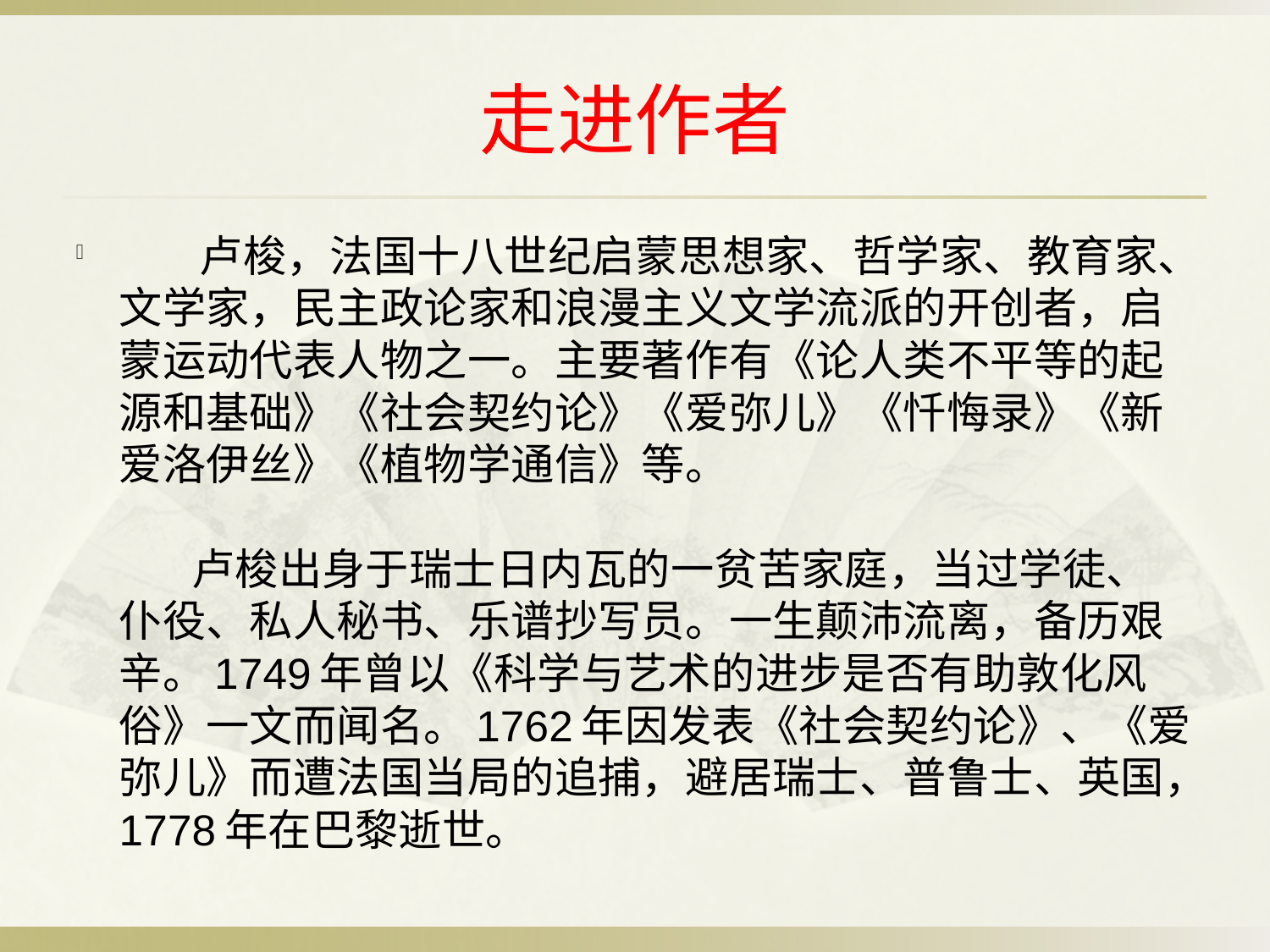

# 走进作者
      卢梭，法国十八世纪启蒙思想家、哲学家、教育家、文学家，民主政论家和浪漫主义文学流派的开创者，启蒙运动代表人物之一。主要著作有《论人类不平等的起源和基础》《社会契约论》《爱弥儿》《忏悔录》《新爱洛伊丝》《植物学通信》等。
      卢梭出身于瑞士日内瓦的一贫苦家庭，当过学徒、仆役、私人秘书、乐谱抄写员。一生颠沛流离，备历艰辛。1749年曾以《科学与艺术的进步是否有助敦化风俗》一文而闻名。1762年因发表《社会契约论》、《爱弥儿》而遭法国当局的追捕，避居瑞士、普鲁士、英国，1778年在巴黎逝世。